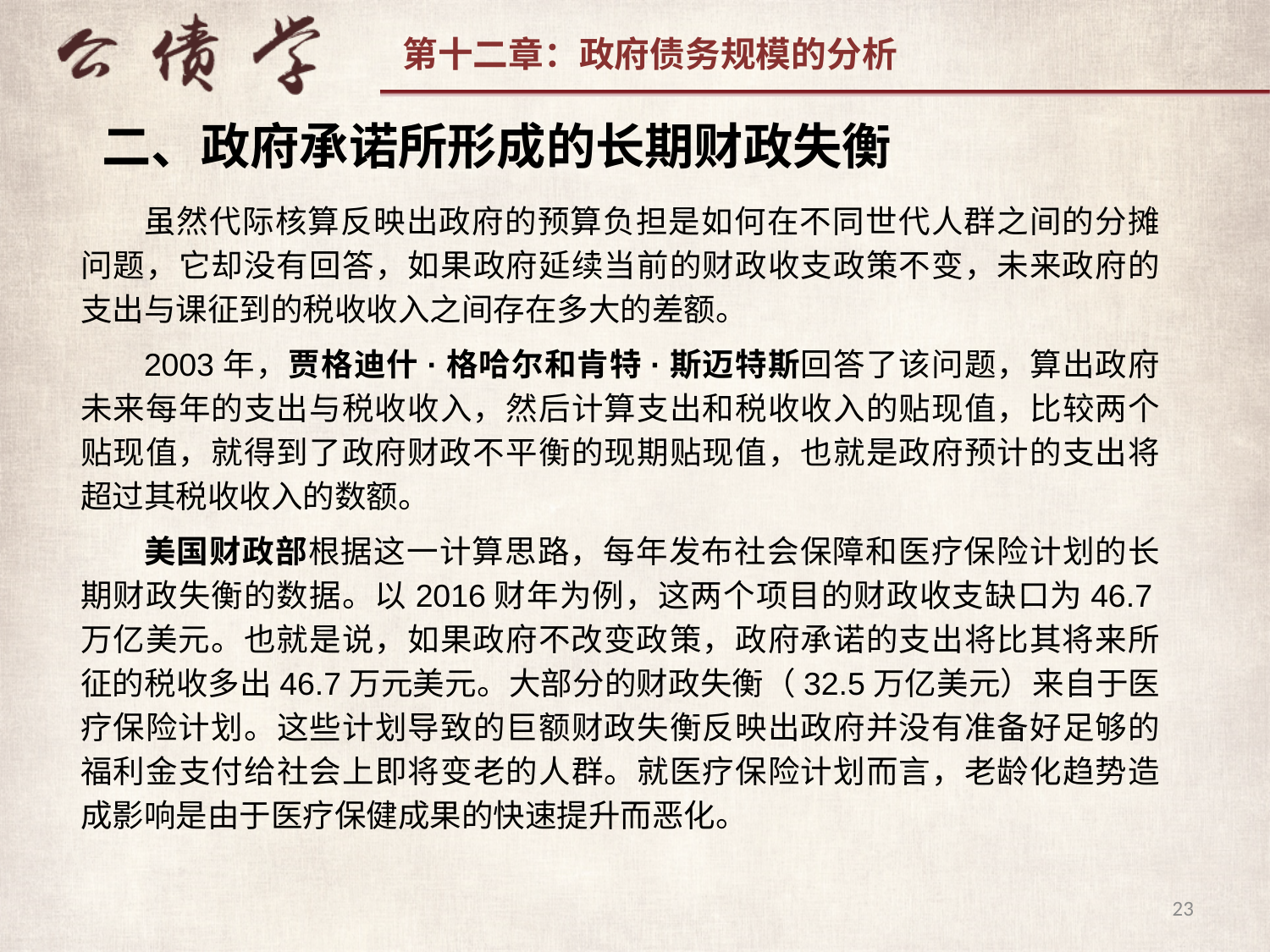

二、政府承诺所形成的长期财政失衡
虽然代际核算反映出政府的预算负担是如何在不同世代人群之间的分摊问题，它却没有回答，如果政府延续当前的财政收支政策不变，未来政府的支出与课征到的税收收入之间存在多大的差额。
2003年，贾格迪什·格哈尔和肯特·斯迈特斯回答了该问题，算出政府未来每年的支出与税收收入，然后计算支出和税收收入的贴现值，比较两个贴现值，就得到了政府财政不平衡的现期贴现值，也就是政府预计的支出将超过其税收收入的数额。
美国财政部根据这一计算思路，每年发布社会保障和医疗保险计划的长期财政失衡的数据。以2016财年为例，这两个项目的财政收支缺口为46.7万亿美元。也就是说，如果政府不改变政策，政府承诺的支出将比其将来所征的税收多出46.7万元美元。大部分的财政失衡（32.5万亿美元）来自于医疗保险计划。这些计划导致的巨额财政失衡反映出政府并没有准备好足够的福利金支付给社会上即将变老的人群。就医疗保险计划而言，老龄化趋势造成影响是由于医疗保健成果的快速提升而恶化。
23